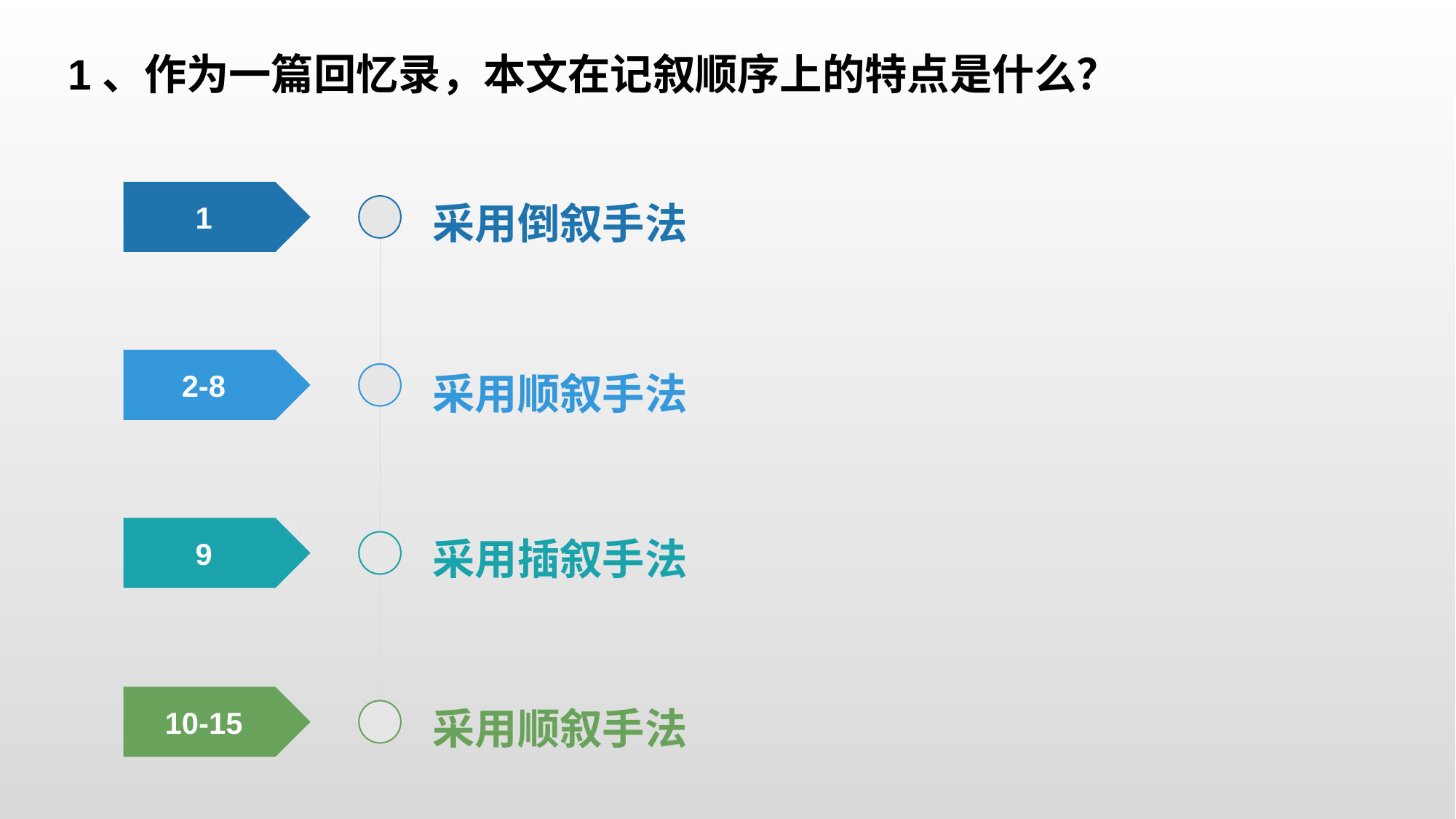

1、作为一篇回忆录，本文在记叙顺序上的特点是什么？

采用倒叙手法
1

2-8
采用顺叙手法

采用插叙手法
9

采用顺叙手法
10-15